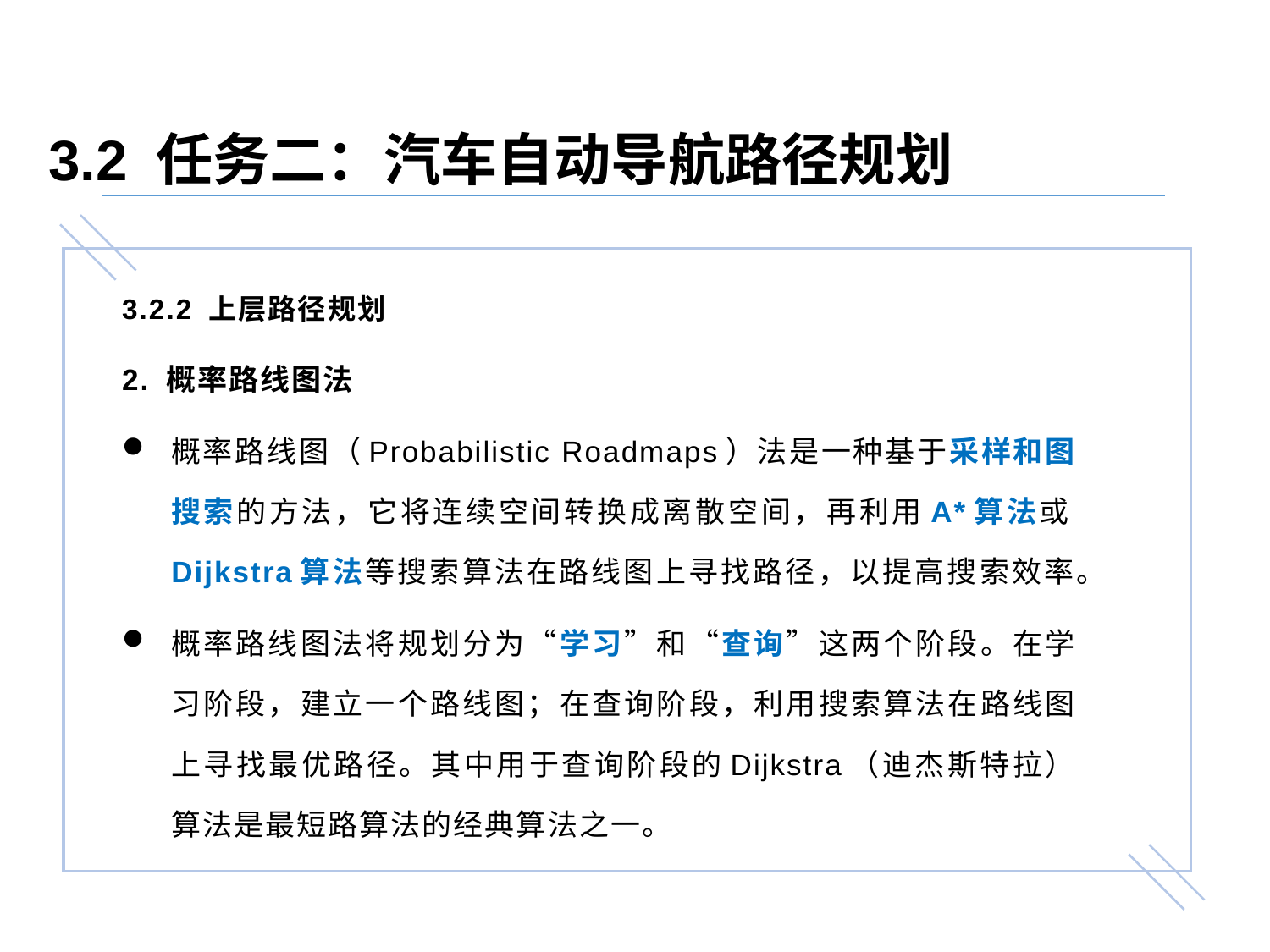

3.2 任务二：汽车自动导航路径规划

3.2.2 上层路径规划
2. 概率路线图法
概率路线图（Probabilistic Roadmaps）法是一种基于采样和图搜索的方法，它将连续空间转换成离散空间，再利用A*算法或Dijkstra算法等搜索算法在路线图上寻找路径，以提高搜索效率。
概率路线图法将规划分为“学习”和“查询”这两个阶段。在学习阶段，建立一个路线图；在查询阶段，利用搜索算法在路线图上寻找最优路径。其中用于查询阶段的Dijkstra（迪杰斯特拉）算法是最短路算法的经典算法之一。